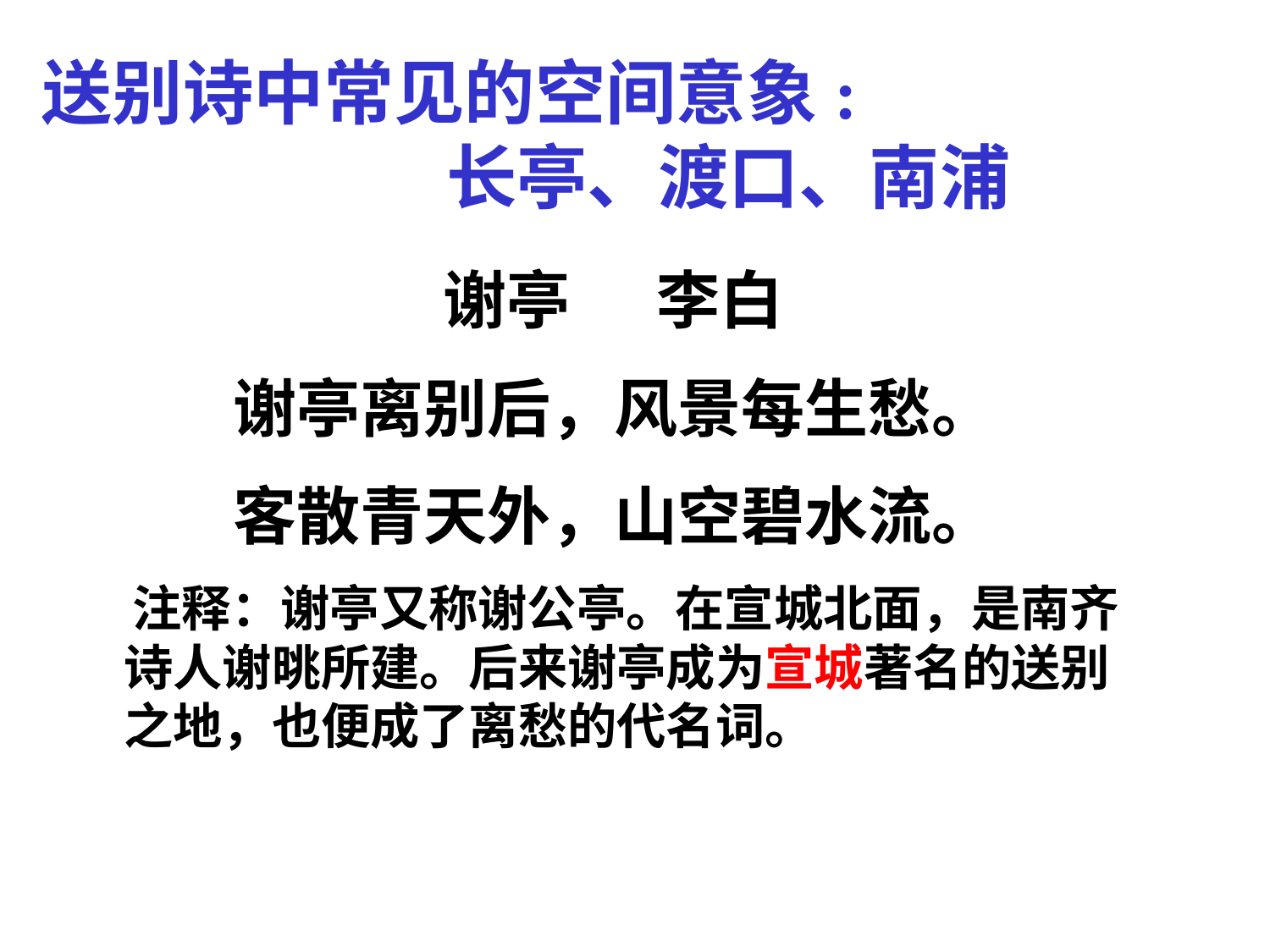

送别诗中常见的空间意象:
长亭、渡口、南浦
谢亭      李白
谢亭离别后，风景每生愁。
客散青天外，山空碧水流。
    注释：谢亭又称谢公亭。在宣城北面，是南齐诗人谢晀所建。后来谢亭成为宣城著名的送别之地，也便成了离愁的代名词。